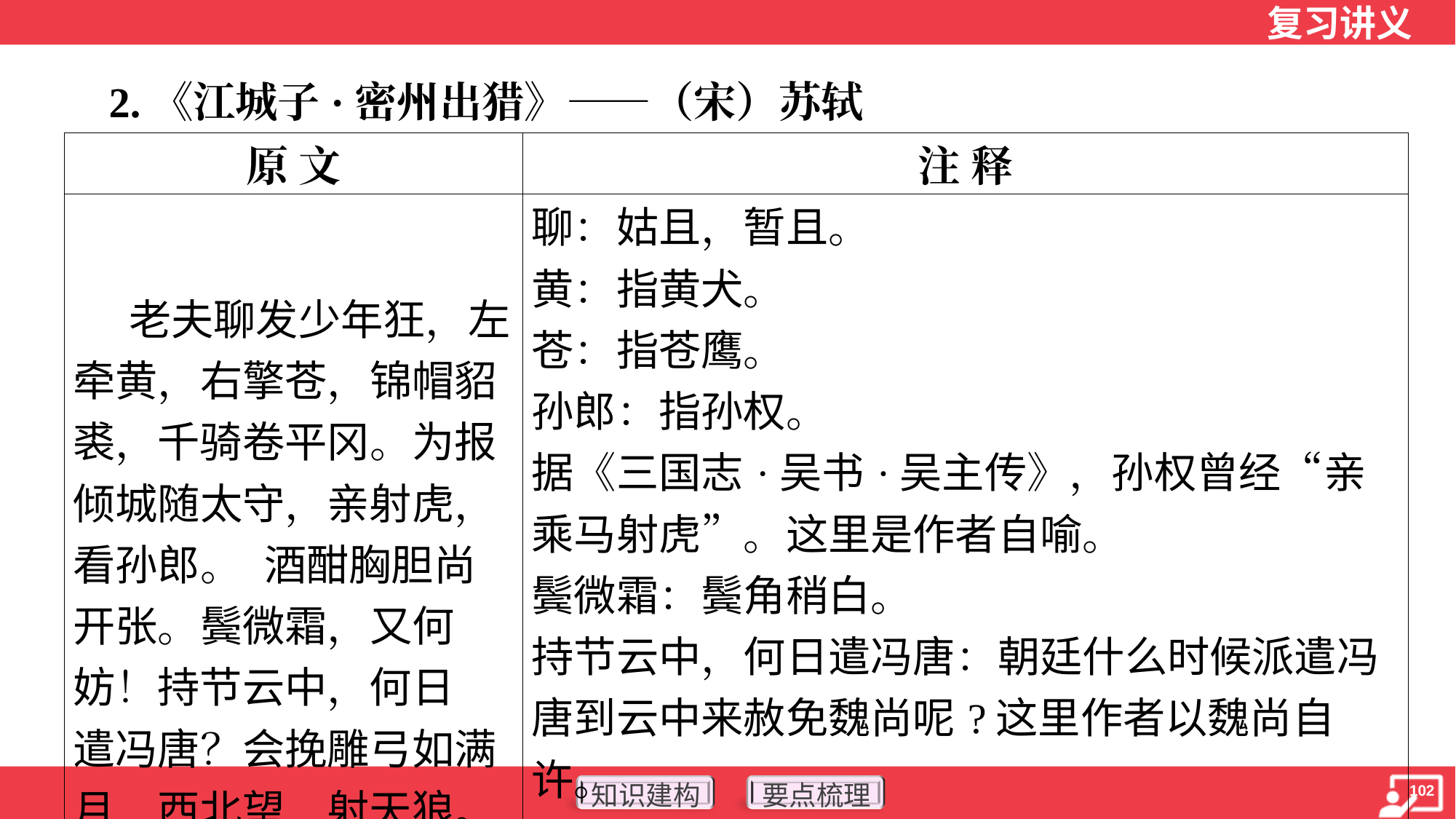

2.《江城子·密州出猎》——（宋）苏轼
| 原 文 | 注 释 |
| --- | --- |
| 老夫聊发少年狂，左牵黄，右擎苍，锦帽貂裘，千骑卷平冈。为报倾城随太守，亲射虎，看孙郎。 酒酣胸胆尚开张。鬓微霜，又何妨！持节云中，何日 遣冯唐？会挽雕弓如满月，西北望，射天狼。 | 聊：姑且，暂且。 黄：指黄犬。 苍：指苍鹰。 孙郎：指孙权。 据《三国志·吴书·吴主传》，孙权曾经“亲乘马射虎”。这里是作者自喻。 鬓微霜：鬓角稍白。 持节云中，何日遣冯唐：朝廷什么时候派遣冯唐到云中来赦免魏尚呢?这里作者以魏尚自许。 会：终将。 雕弓：饰以彩绘的弓。 |